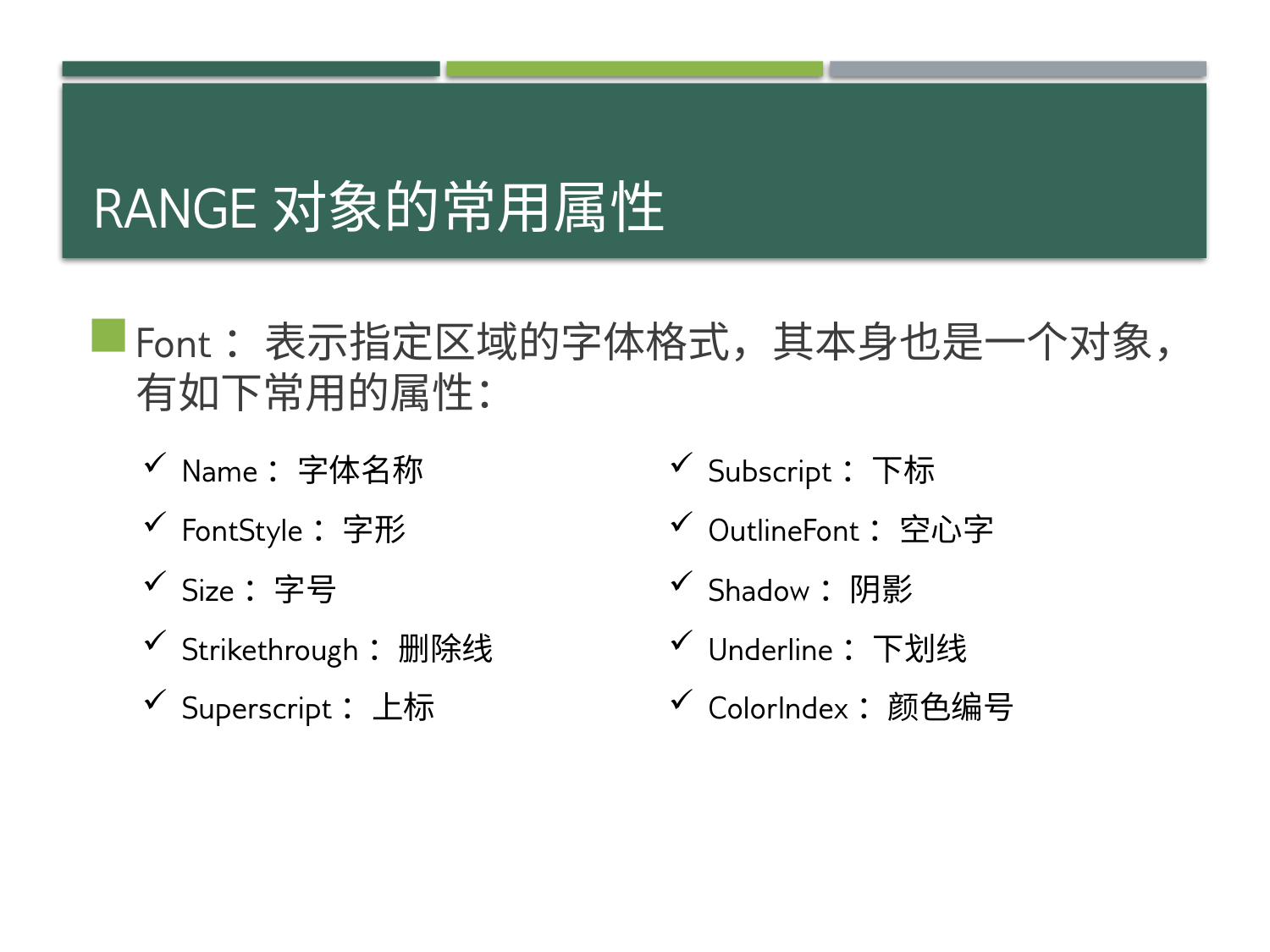

# Range对象的常用属性
Font：表示指定区域的字体格式，其本身也是一个对象，有如下常用的属性：
Name：字体名称
FontStyle：字形
Size：字号
Strikethrough：删除线
Superscript：上标
Subscript：下标
OutlineFont：空心字
Shadow：阴影
Underline：下划线
ColorIndex：颜色编号